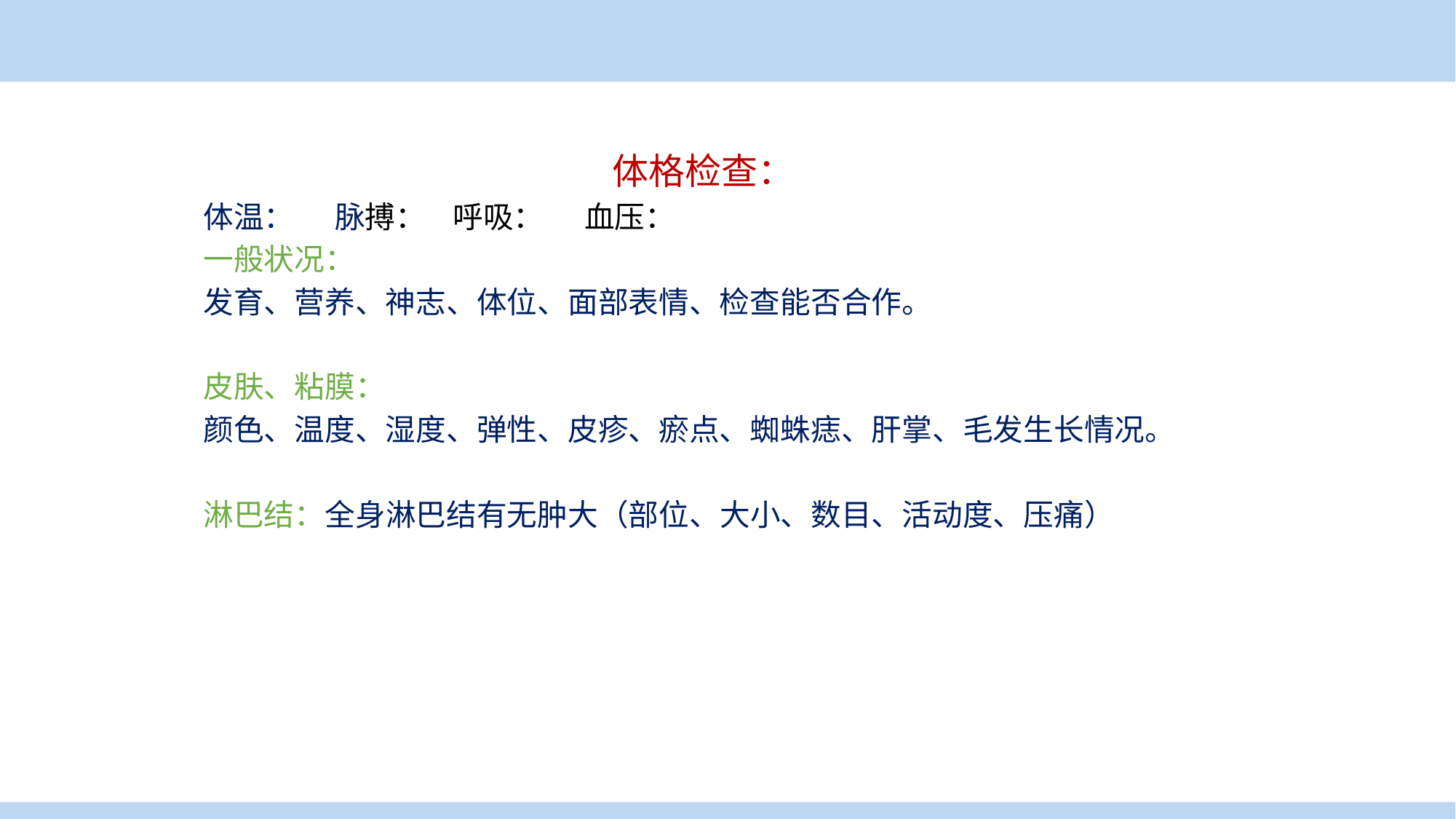

案例导入
体格检查：
体温：      脉搏：    呼吸：      血压：
一般状况：
发育、营养、神志、体位、面部表情、检查能否合作。

皮肤、粘膜：
颜色、温度、湿度、弹性、皮疹、瘀点、蜘蛛痣、肝掌、毛发生长情况。

淋巴结：全身淋巴结有无肿大（部位、大小、数目、活动度、压痛）